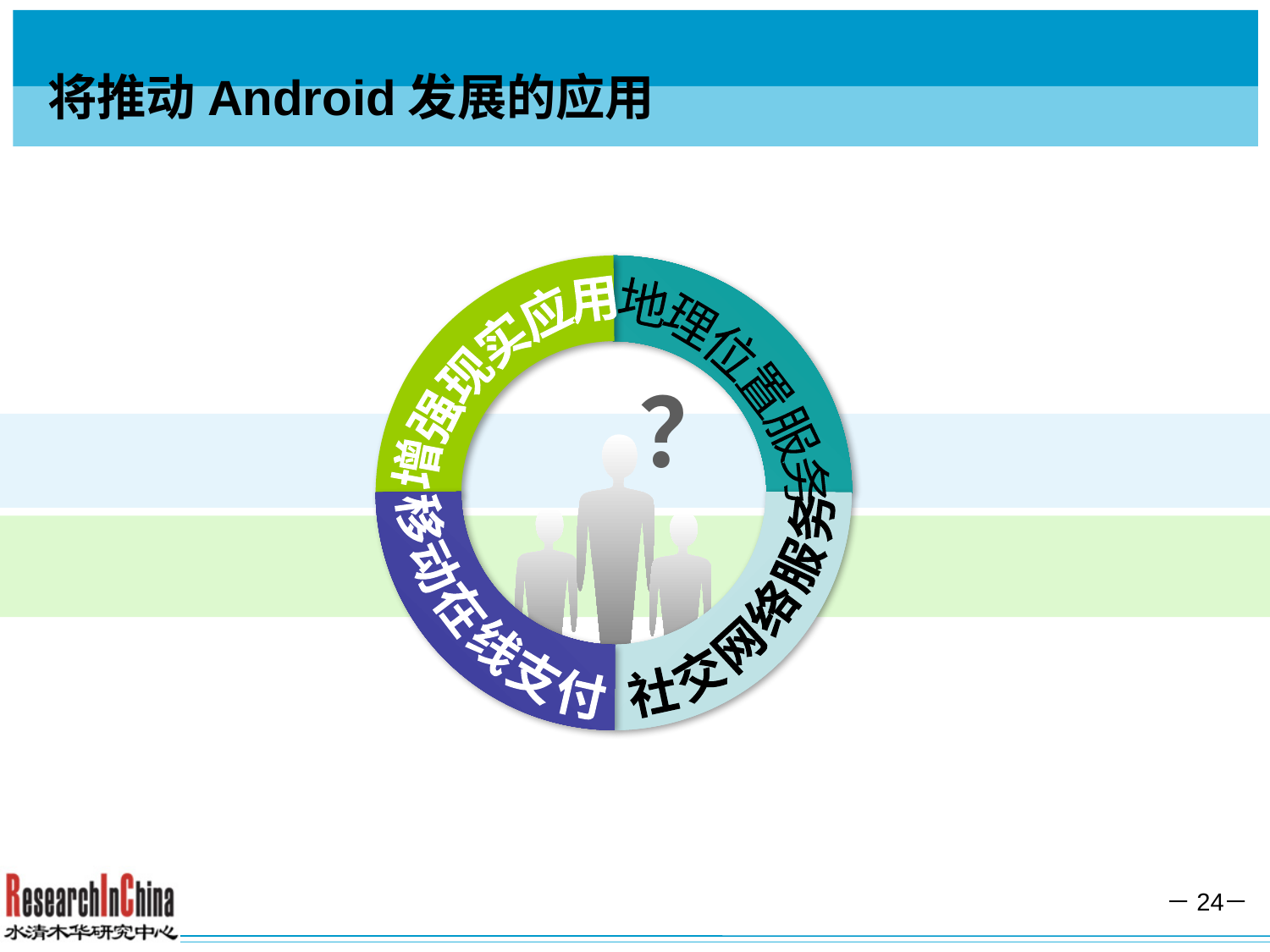

# 将推动Android发展的应用

增强现实应用
地理位置服务
？

社交网络服务
移动在线支付

－24－